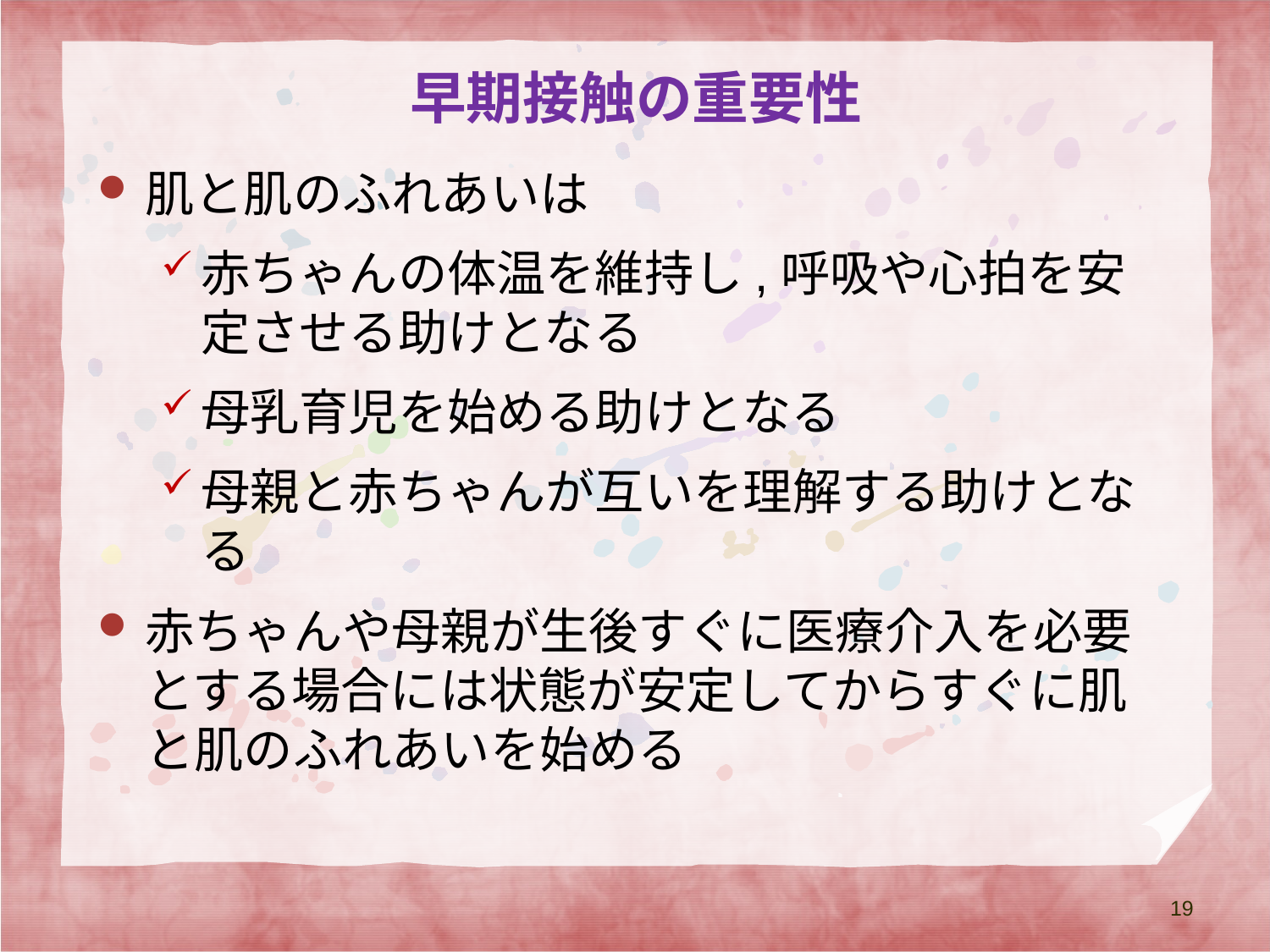

# 早期接触の重要性
肌と肌のふれあいは
赤ちゃんの体温を維持し,呼吸や心拍を安定させる助けとなる
母乳育児を始める助けとなる
母親と赤ちゃんが互いを理解する助けとなる
赤ちゃんや母親が生後すぐに医療介入を必要とする場合には状態が安定してからすぐに肌と肌のふれあいを始める
19